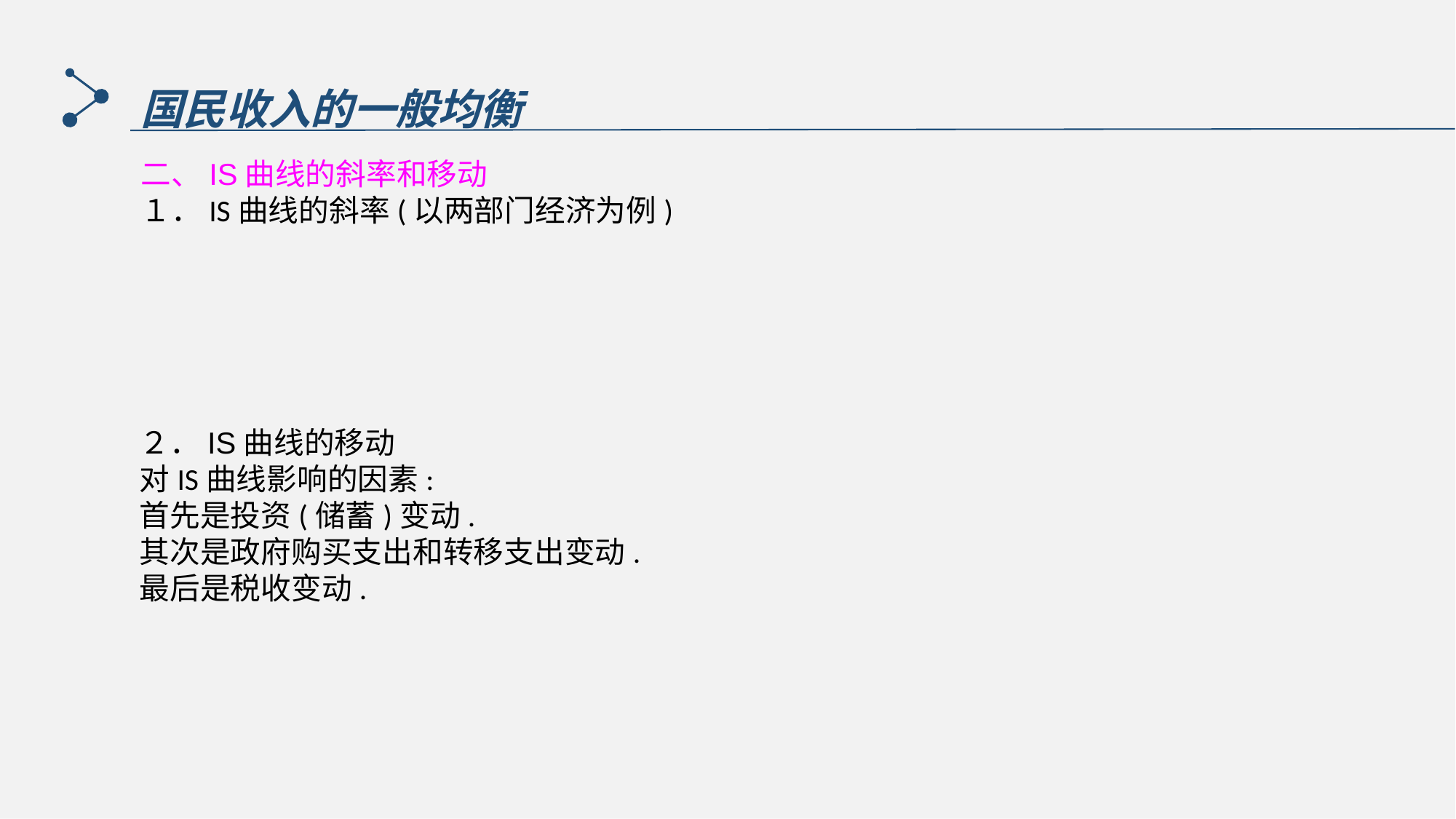

国民收入的一般均衡
二、IS曲线的斜率和移动
１．IS曲线的斜率(以两部门经济为例)
２．IS曲线的移动
对IS曲线影响的因素:
首先是投资(储蓄)变动.
其次是政府购买支出和转移支出变动.
最后是税收变动.